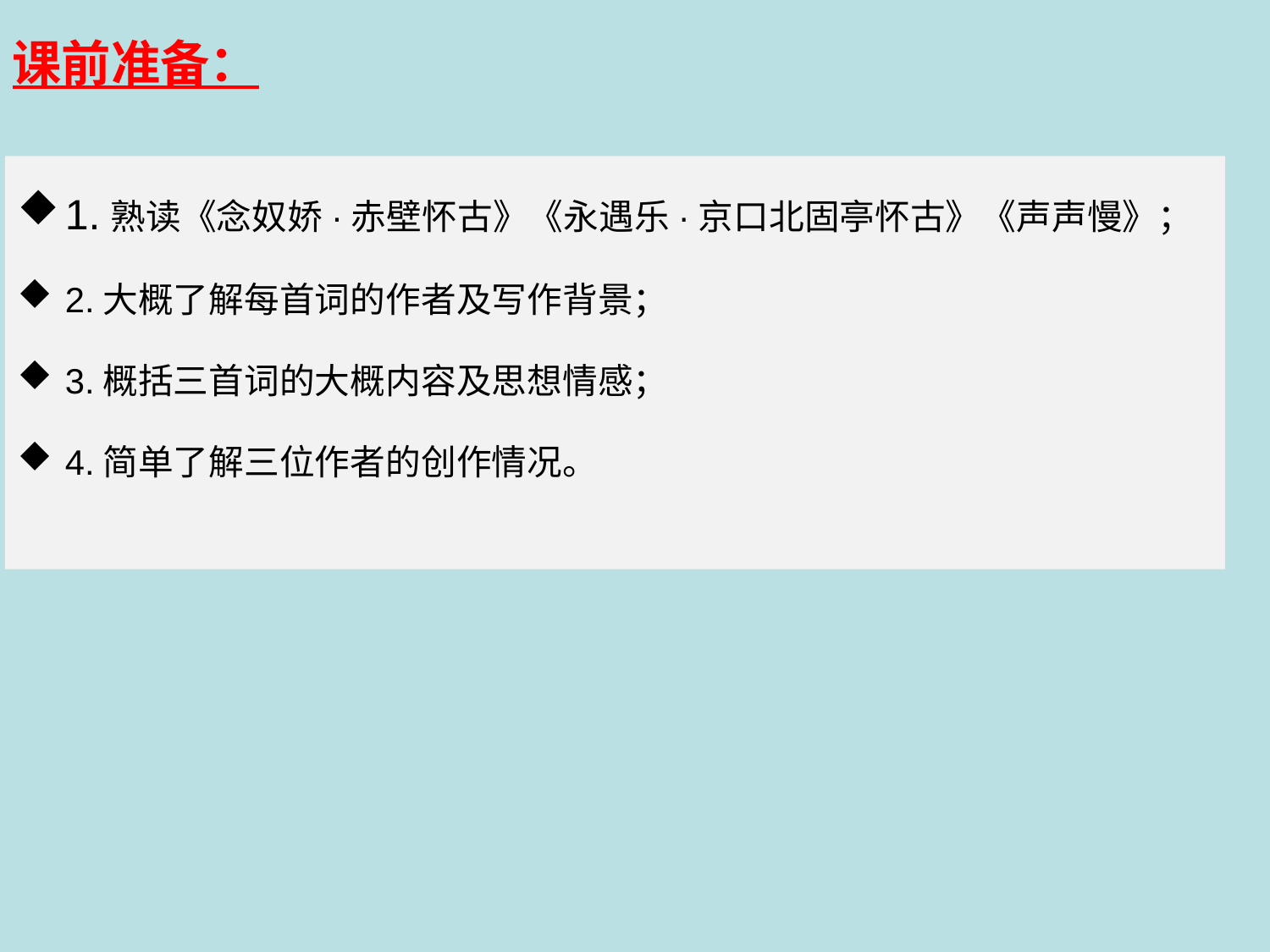

课前准备：
1.熟读《念奴娇·赤壁怀古》《永遇乐·京口北固亭怀古》《声声慢》；
2.大概了解每首词的作者及写作背景；
3.概括三首词的大概内容及思想情感；
4.简单了解三位作者的创作情况。